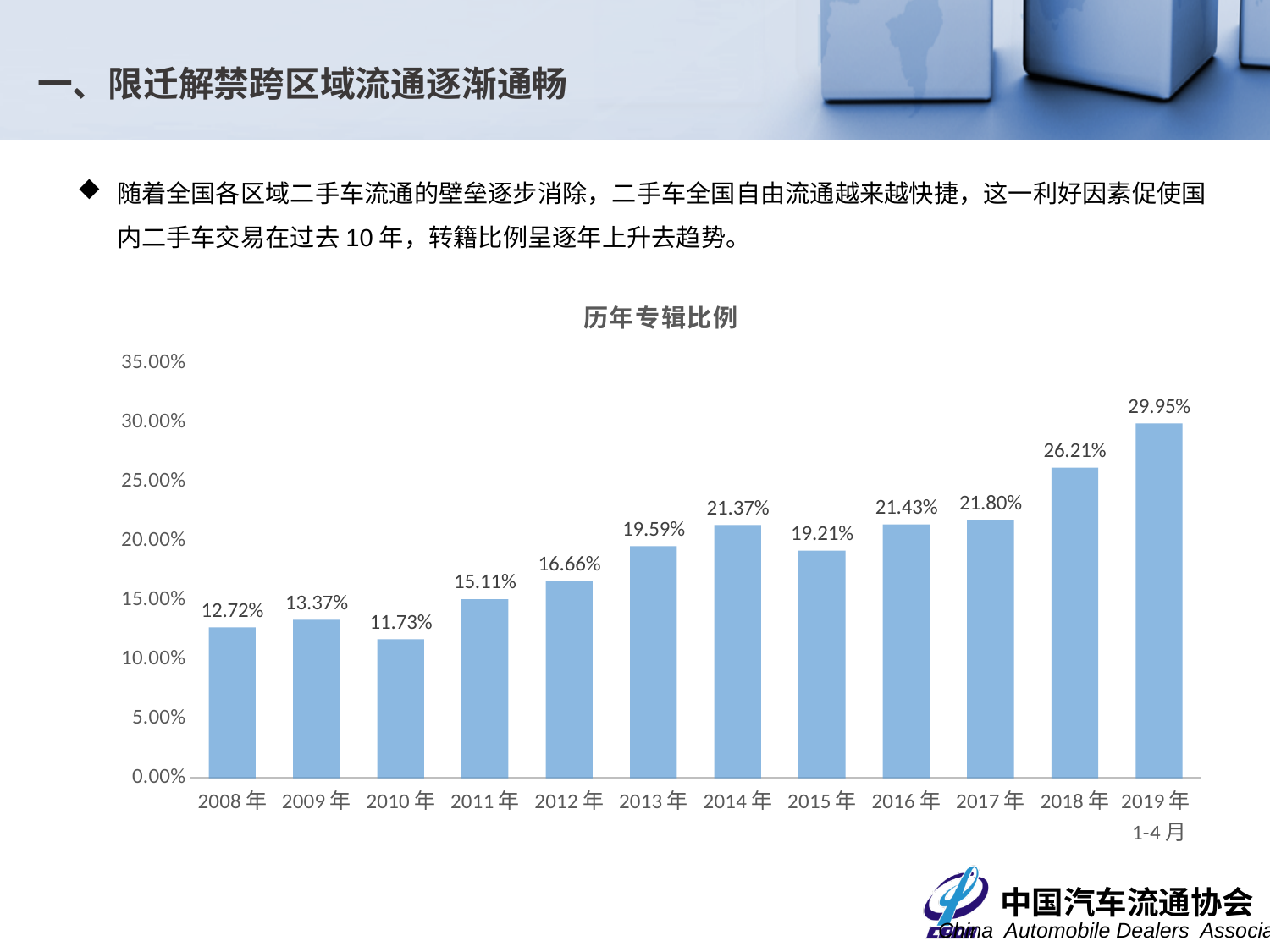

# 一、限迁解禁跨区域流通逐渐通畅
随着全国各区域二手车流通的壁垒逐步消除，二手车全国自由流通越来越快捷，这一利好因素促使国内二手车交易在过去10年，转籍比例呈逐年上升去趋势。

### Chart:

| Category | 历年专辑比例 |
|---|---|
| 2008年 | 0.1272 |
| 2009年 | 0.1337 |
| 2010年 | 0.1173 |
| 2011年 | 0.1511 |
| 2012年 | 0.1666 |
| 2013年 | 0.1959 |
| 2014年 | 0.2137 |
| 2015年 | 0.1921 |
| 2016年 | 0.2143 |
| 2017年 | 0.218 |
| 2018年 | 0.2621 |
| 2019年1-4月 | 0.299512999927093 |